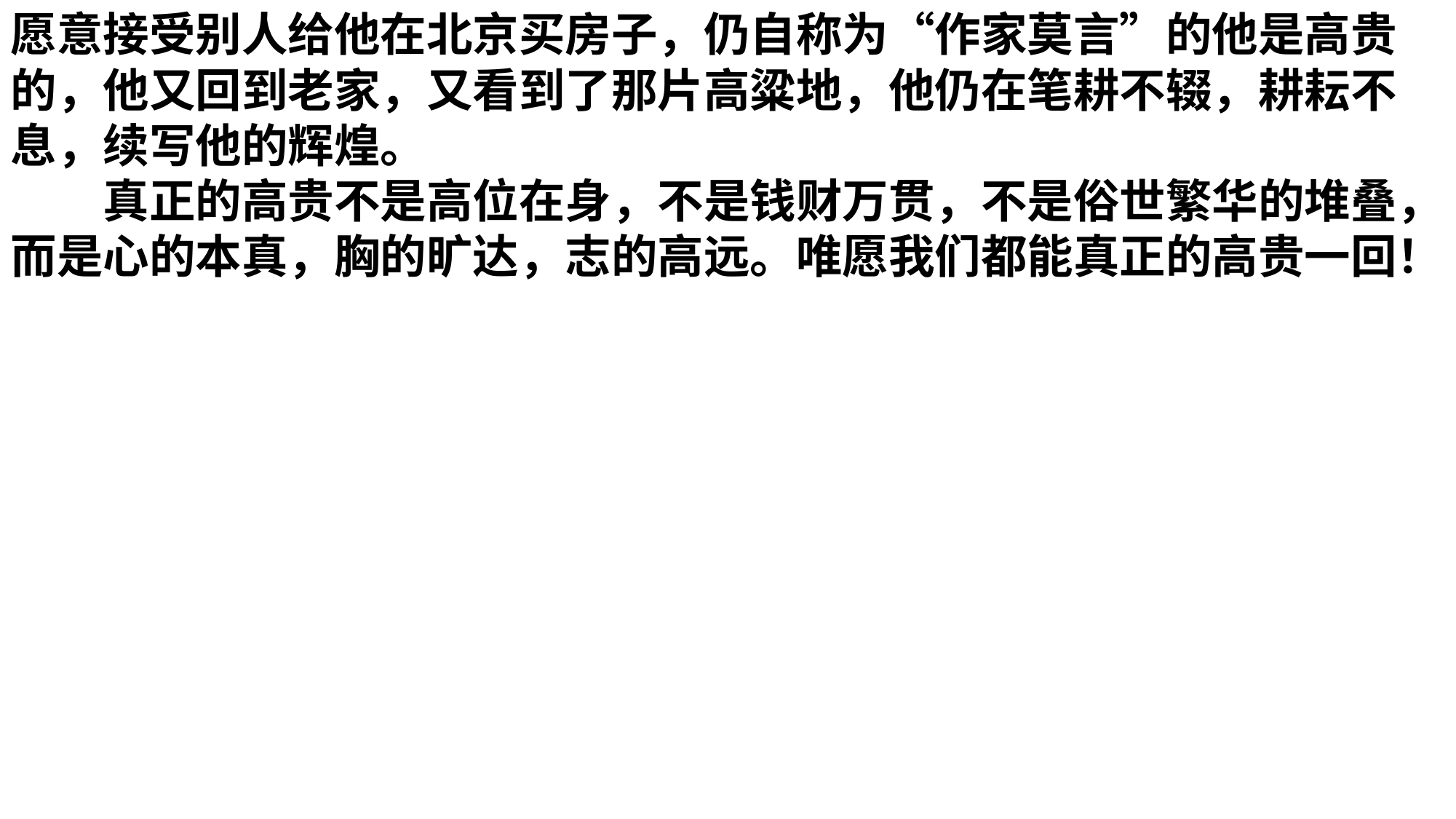

愿意接受别人给他在北京买房子，仍自称为“作家莫言”的他是高贵的，他又回到老家，又看到了那片高粱地，他仍在笔耕不辍，耕耘不息，续写他的辉煌。
　　真正的高贵不是高位在身，不是钱财万贯，不是俗世繁华的堆叠，而是心的本真，胸的旷达，志的高远。唯愿我们都能真正的高贵一回！